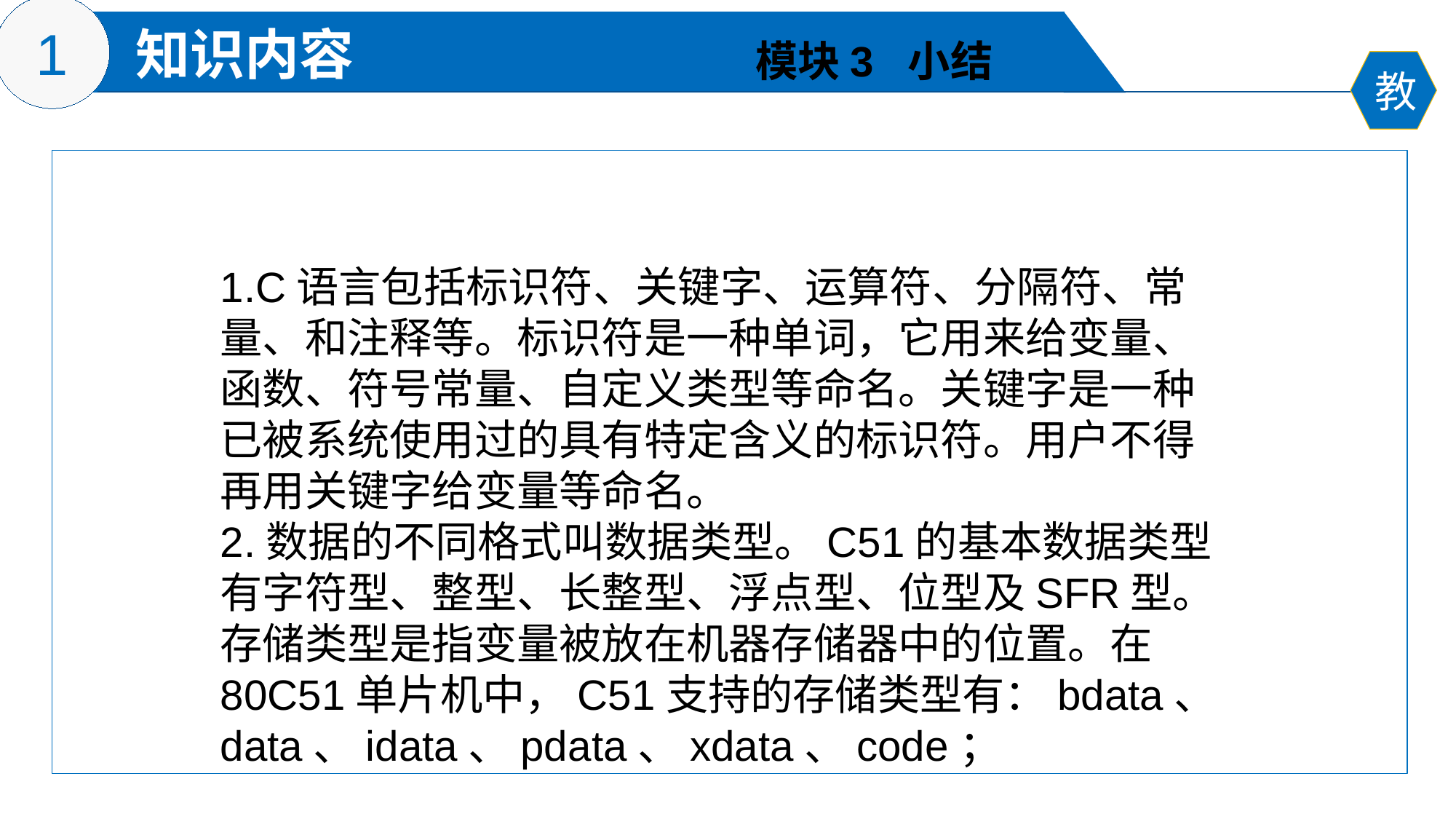

模块3  小结
1.C语言包括标识符、关键字、运算符、分隔符、常量、和注释等。标识符是一种单词，它用来给变量、函数、符号常量、自定义类型等命名。关键字是一种已被系统使用过的具有特定含义的标识符。用户不得再用关键字给变量等命名。
2.数据的不同格式叫数据类型。C51的基本数据类型有字符型、整型、长整型、浮点型、位型及SFR型。存储类型是指变量被放在机器存储器中的位置。在80C51单片机中，C51支持的存储类型有：bdata、data、idata、pdata、xdata、code；